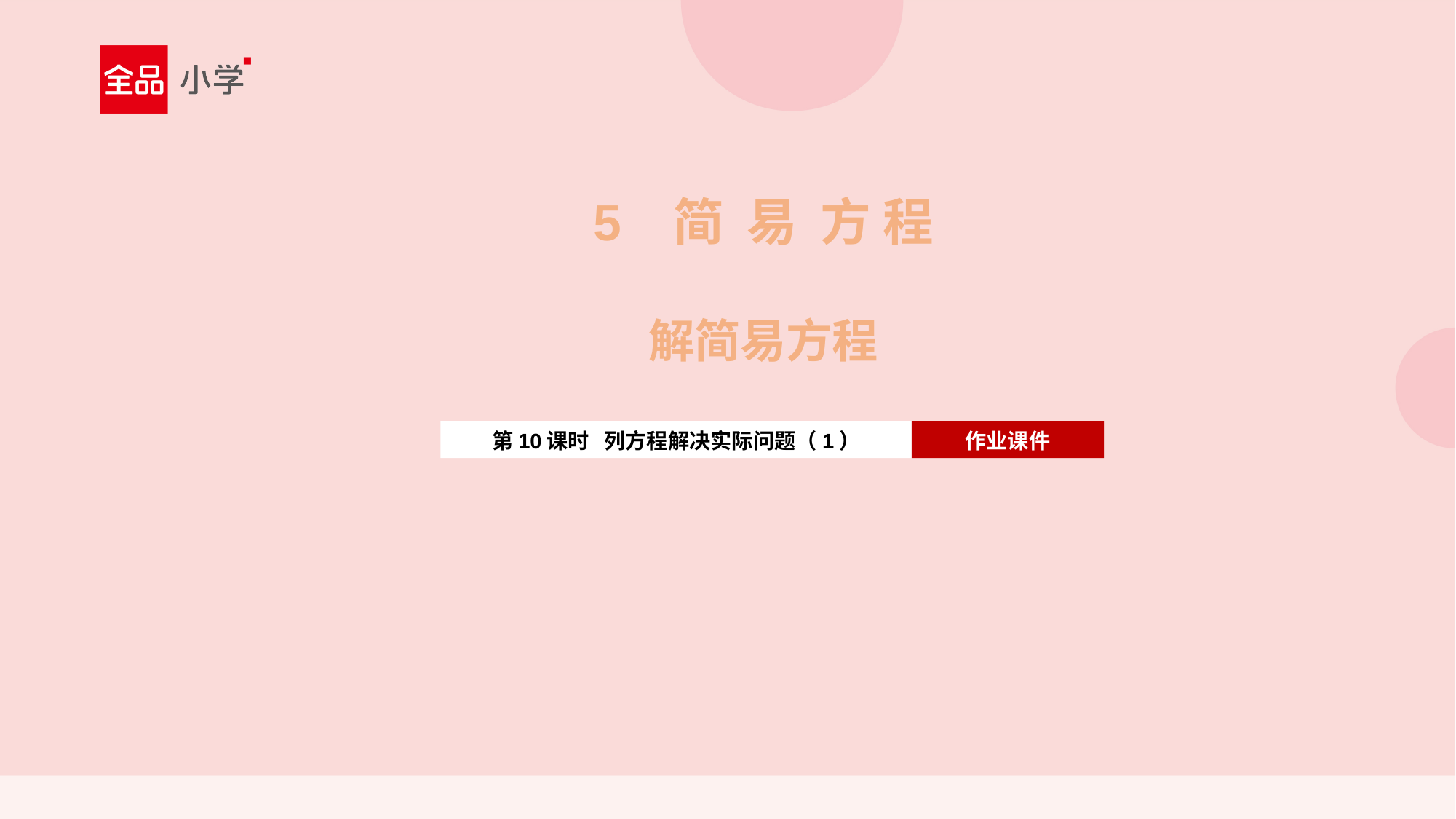

5   简  易  方 程
解简易方程
第10课时   列方程解决实际问题（1）

作业课件